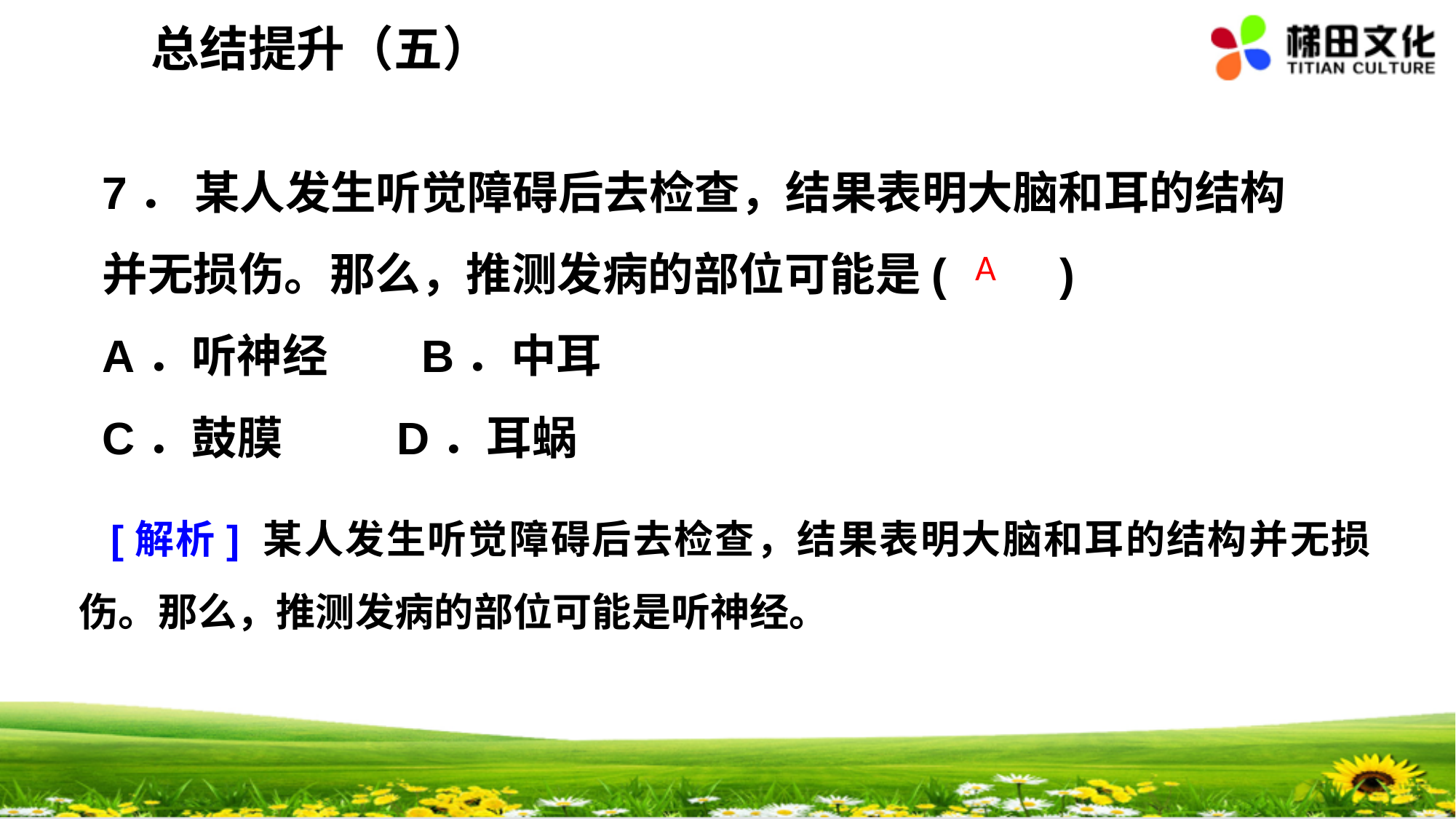

总结提升（五）
7． 某人发生听觉障碍后去检查，结果表明大脑和耳的结构并无损伤。那么，推测发病的部位可能是(　　)
A．听神经        B．中耳
C．鼓膜          D．耳蜗
A
[解析] 某人发生听觉障碍后去检查，结果表明大脑和耳的结构并无损伤。那么，推测发病的部位可能是听神经。